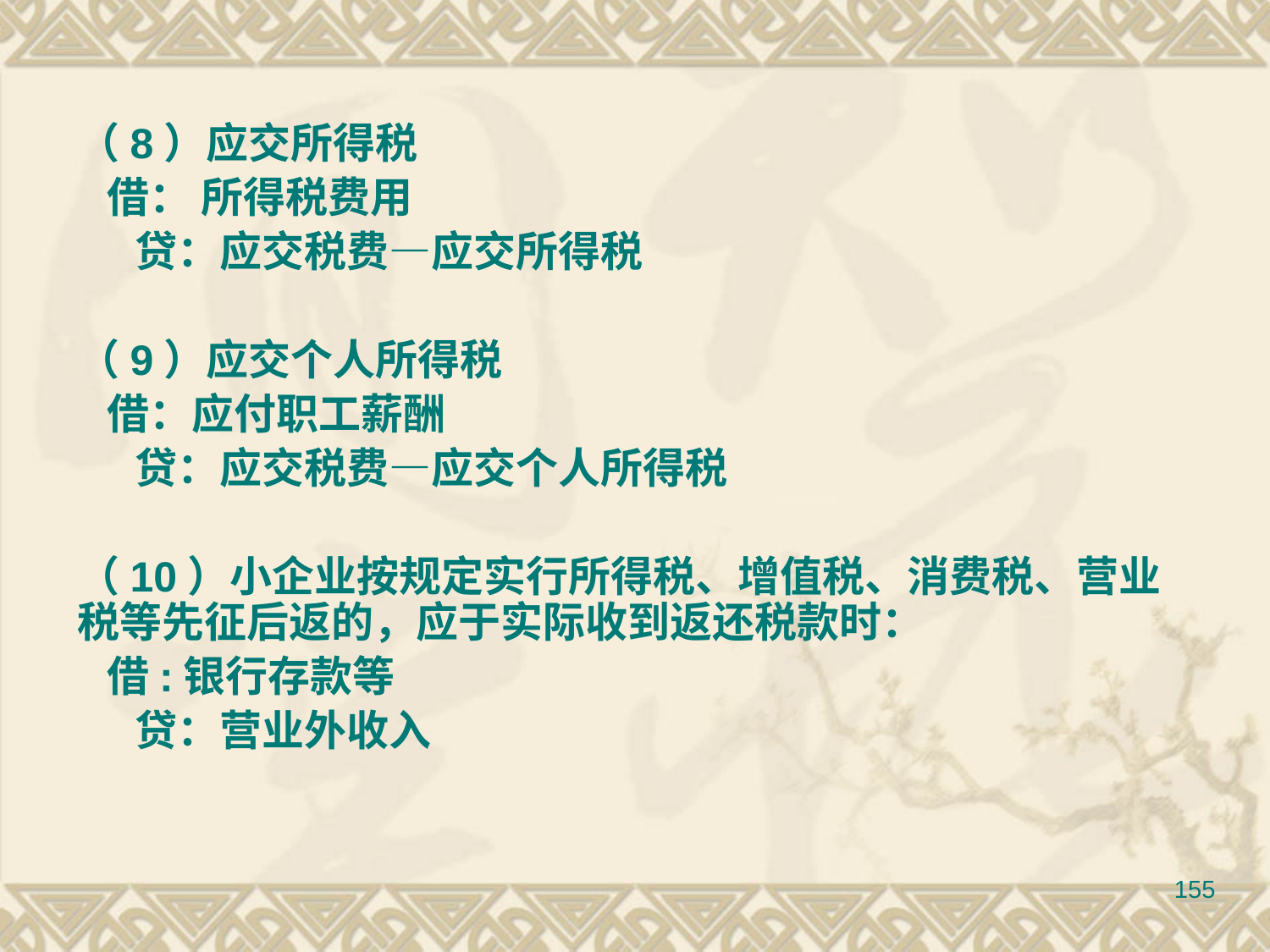

（8）应交所得税
  借： 所得税费用
     贷：应交税费—应交所得税

（9）应交个人所得税
  借：应付职工薪酬
     贷：应交税费—应交个人所得税

（10）小企业按规定实行所得税、增值税、消费税、营业税等先征后返的，应于实际收到返还税款时：
  借:银行存款等
     贷：营业外收入
155